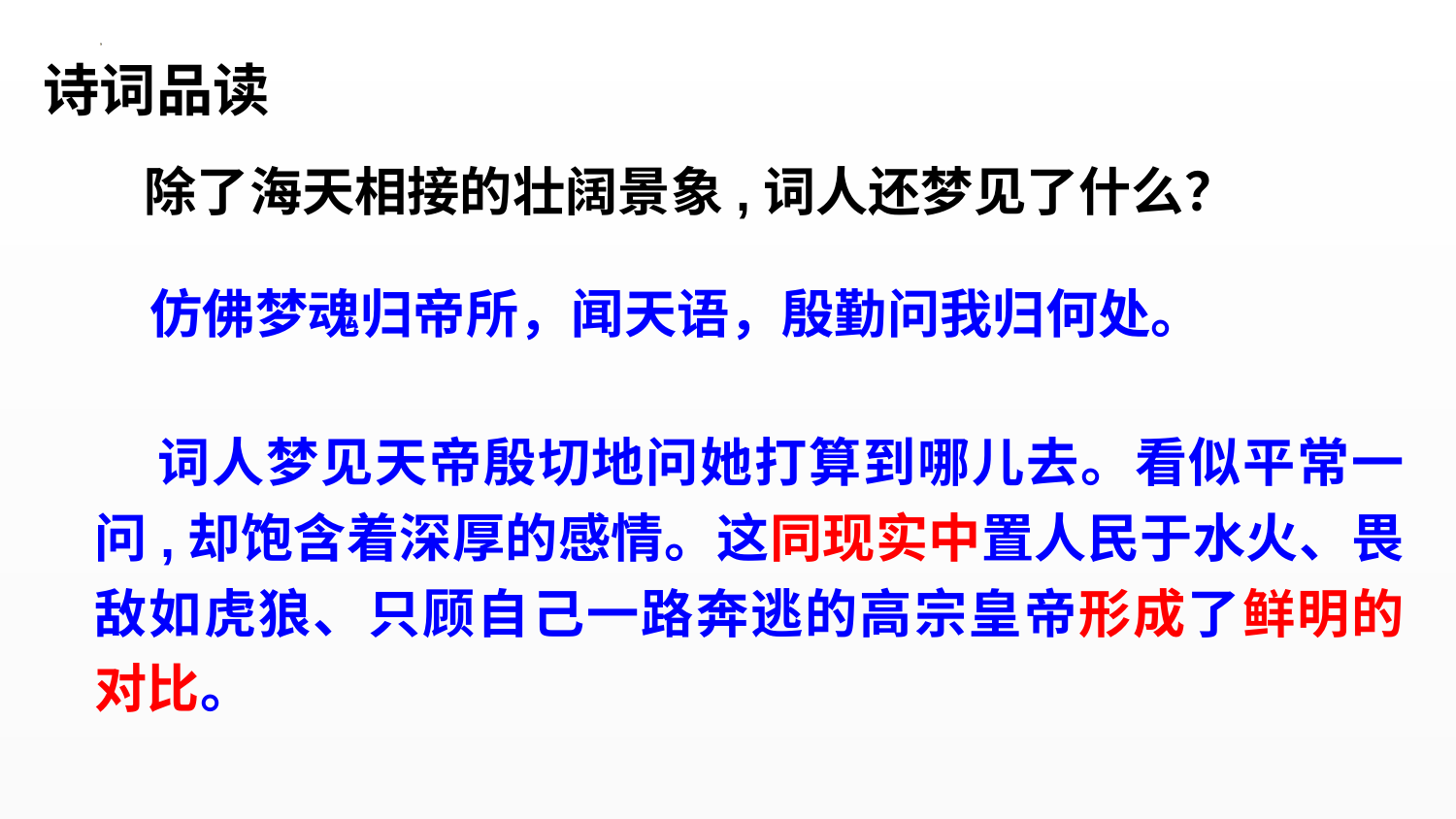

诗词品读
除了海天相接的壮阔景象,词人还梦见了什么？
    仿佛梦魂归帝所，闻天语，殷勤问我归何处。
    词人梦见天帝殷切地问她打算到哪儿去。看似平常一问,却饱含着深厚的感情。这同现实中置人民于水火、畏敌如虎狼、只顾自己一路奔逃的高宗皇帝形成了鲜明的对比。